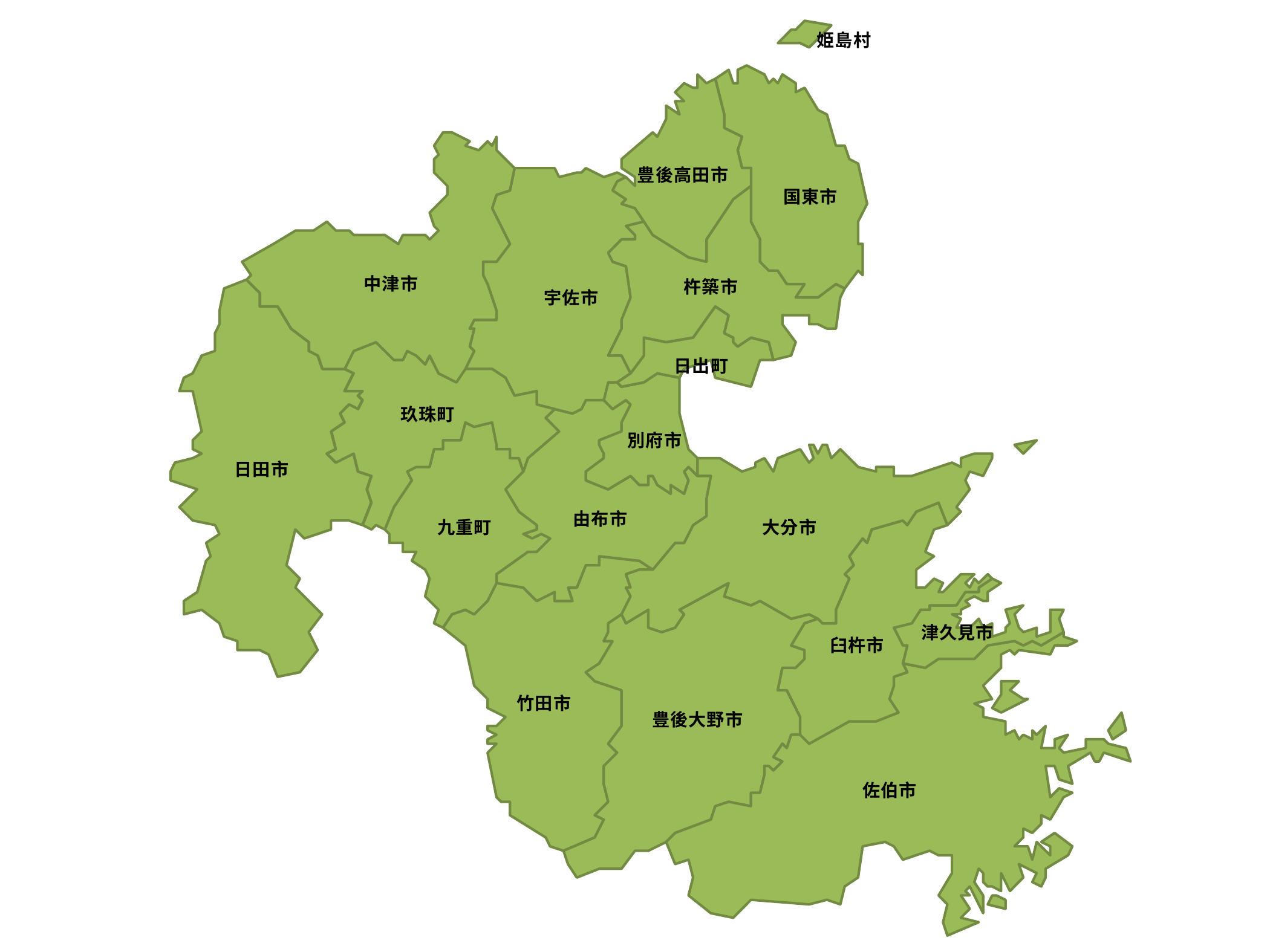

姫島村
豊後高田市
国東市
中津市
杵築市
宇佐市
日出町
玖珠町
別府市
日田市
由布市
大分市
九重町
津久見市
臼杵市
竹田市
豊後大野市
佐伯市